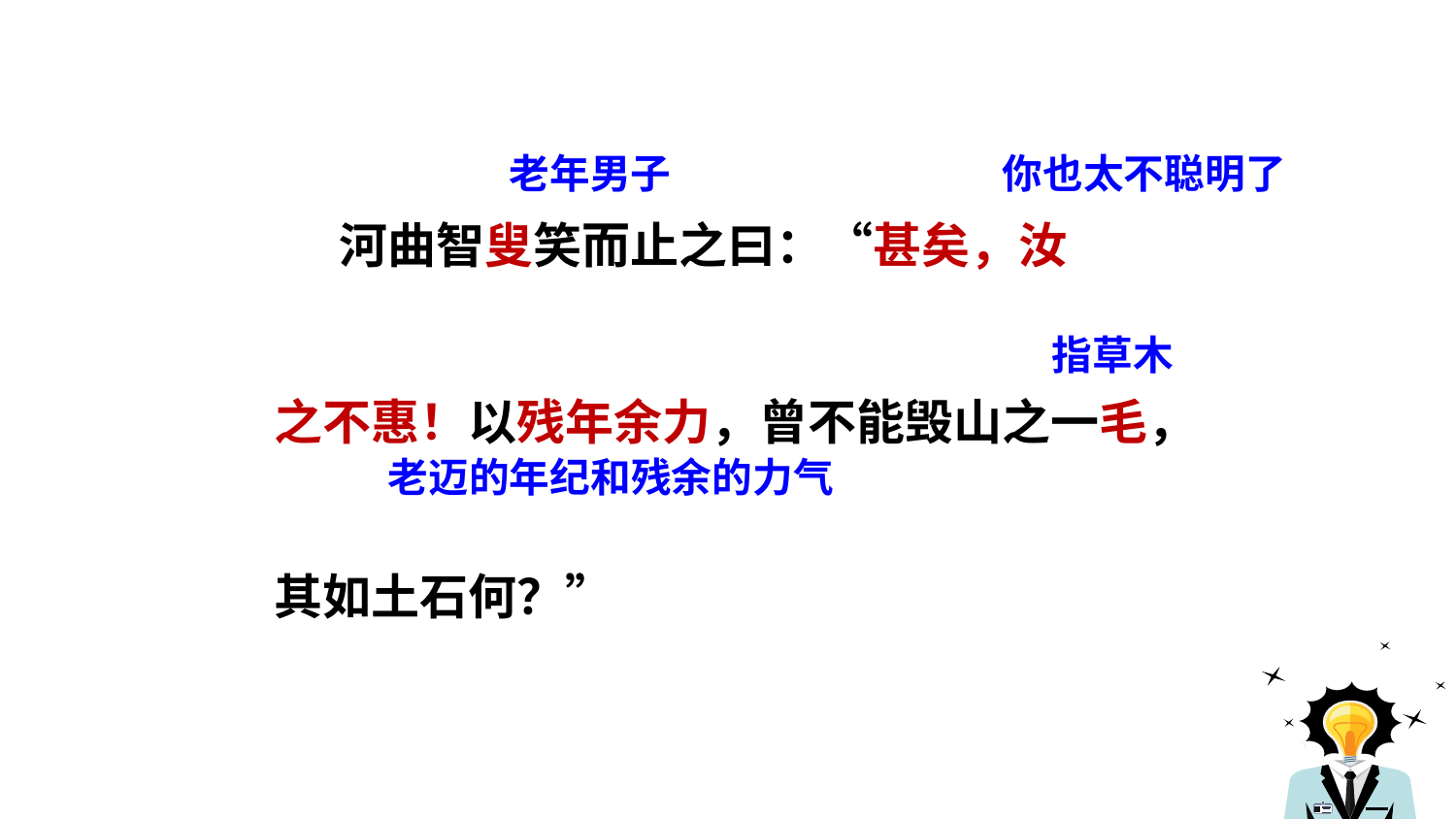

老年男子
你也太不聪明了
    河曲智叟笑而止之曰：“甚矣，汝

之不惠！以残年余力，曾不能毁山之一毛，

其如土石何？”
指草木
老迈的年纪和残余的力气